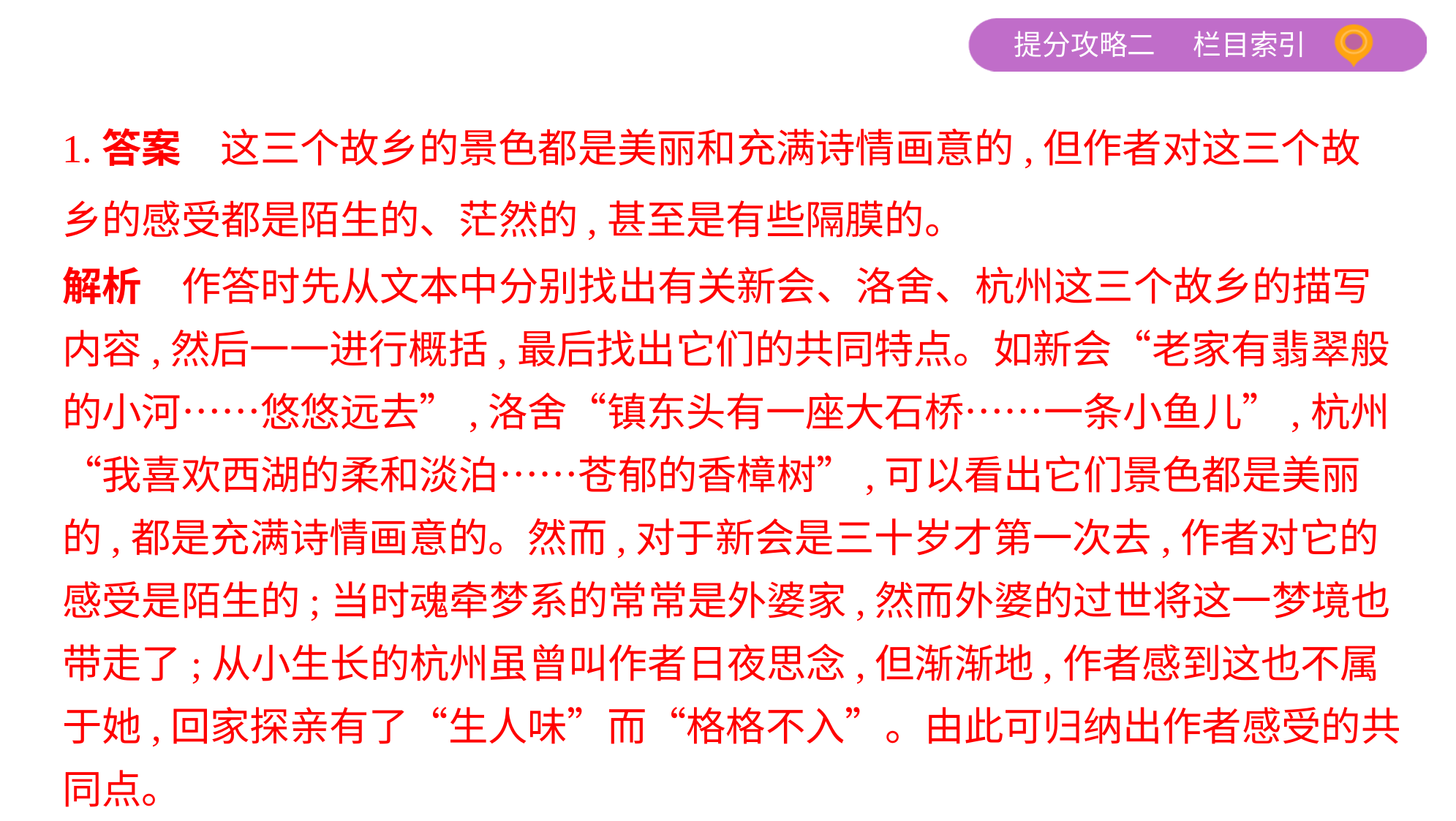

1.答案　这三个故乡的景色都是美丽和充满诗情画意的,但作者对这三个故
乡的感受都是陌生的、茫然的,甚至是有些隔膜的。
解析　作答时先从文本中分别找出有关新会、洛舍、杭州这三个故乡的描写内容,然后一一进行概括,最后找出它们的共同特点。如新会“老家有翡翠般的小河……悠悠远去”,洛舍“镇东头有一座大石桥……一条小鱼儿”,杭州“我喜欢西湖的柔和淡泊……苍郁的香樟树”,可以看出它们景色都是美丽的,都是充满诗情画意的。然而,对于新会是三十岁才第一次去,作者对它的感受是陌生的;当时魂牵梦系的常常是外婆家,然而外婆的过世将这一梦境也带走了;从小生长的杭州虽曾叫作者日夜思念,但渐渐地,作者感到这也不属于她,回家探亲有了“生人味”而“格格不入”。由此可归纳出作者感受的共同点。